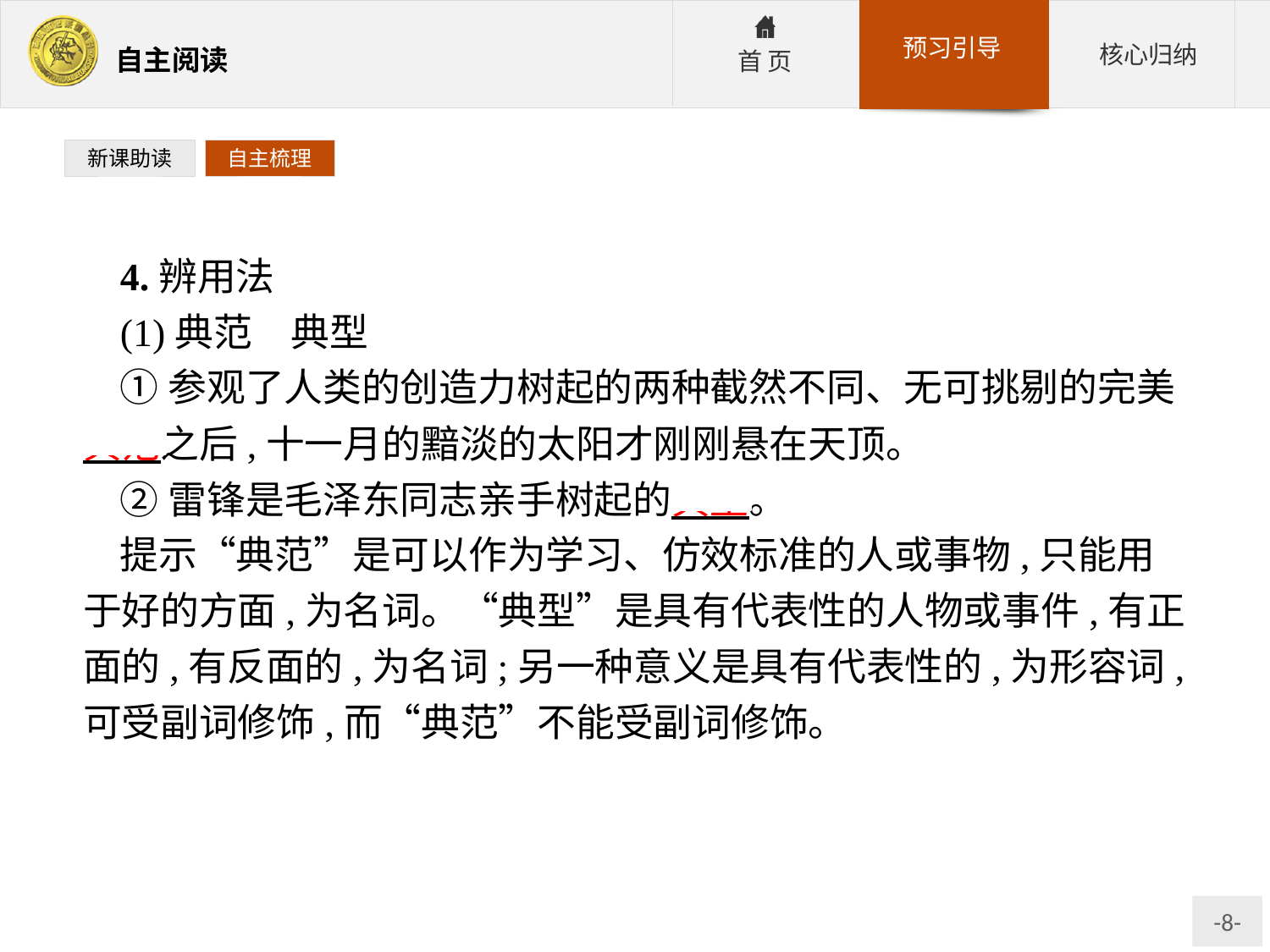

新课助读
自主梳理
4.辨用法
(1)典范　典型
①参观了人类的创造力树起的两种截然不同、无可挑剔的完美典范之后,十一月的黯淡的太阳才刚刚悬在天顶。
②雷锋是毛泽东同志亲手树起的典型。
提示“典范”是可以作为学习、仿效标准的人或事物,只能用于好的方面,为名词。“典型”是具有代表性的人物或事件,有正面的,有反面的,为名词;另一种意义是具有代表性的,为形容词,可受副词修饰,而“典范”不能受副词修饰。